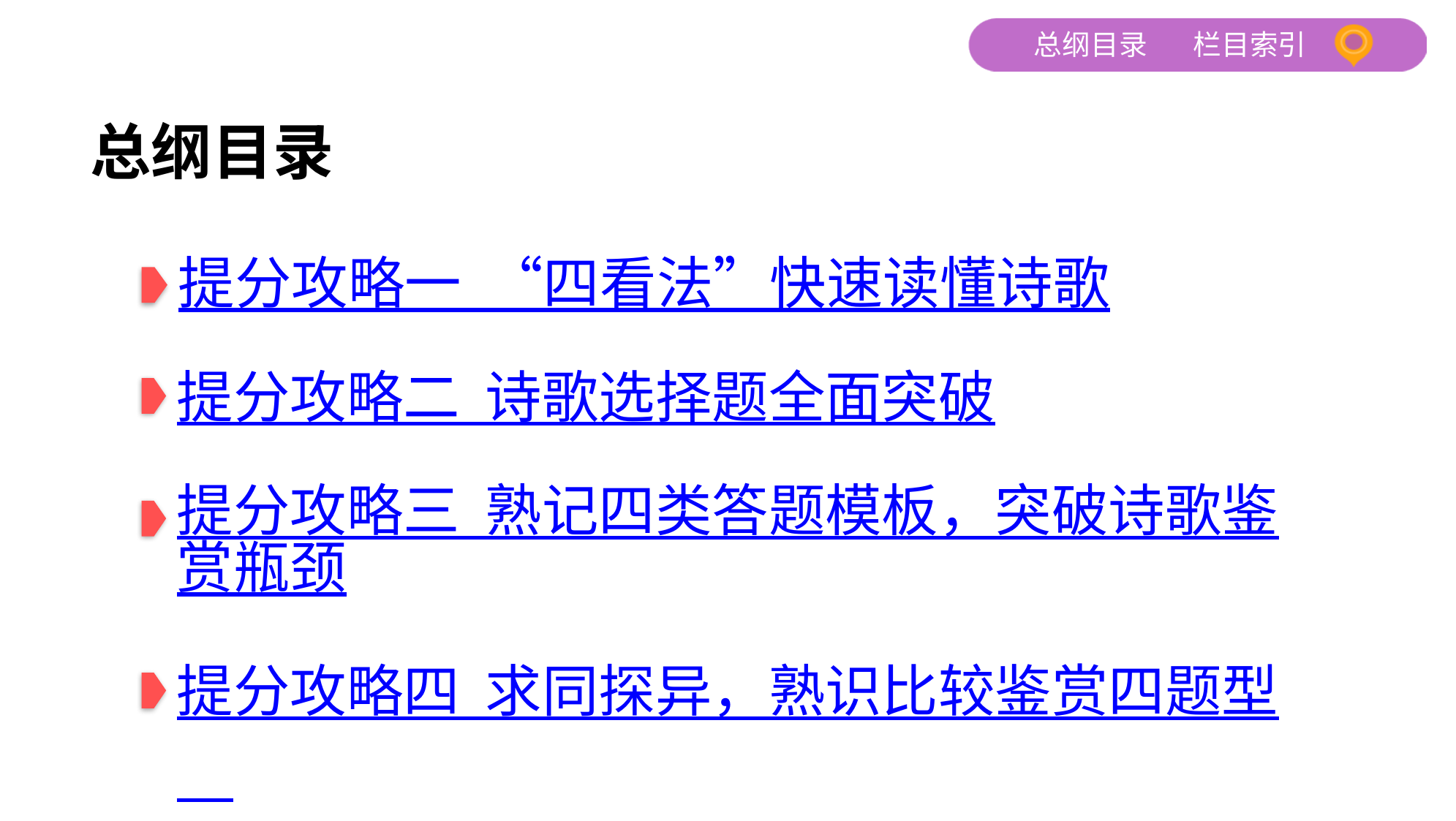

总纲目录
提分攻略一  “四看法”快速读懂诗歌

提分攻略二  诗歌选择题全面突破

提分攻略三  熟记四类答题模板，突破诗歌鉴赏瓶颈

提分攻略四  求同探异，熟识比较鉴赏四题型